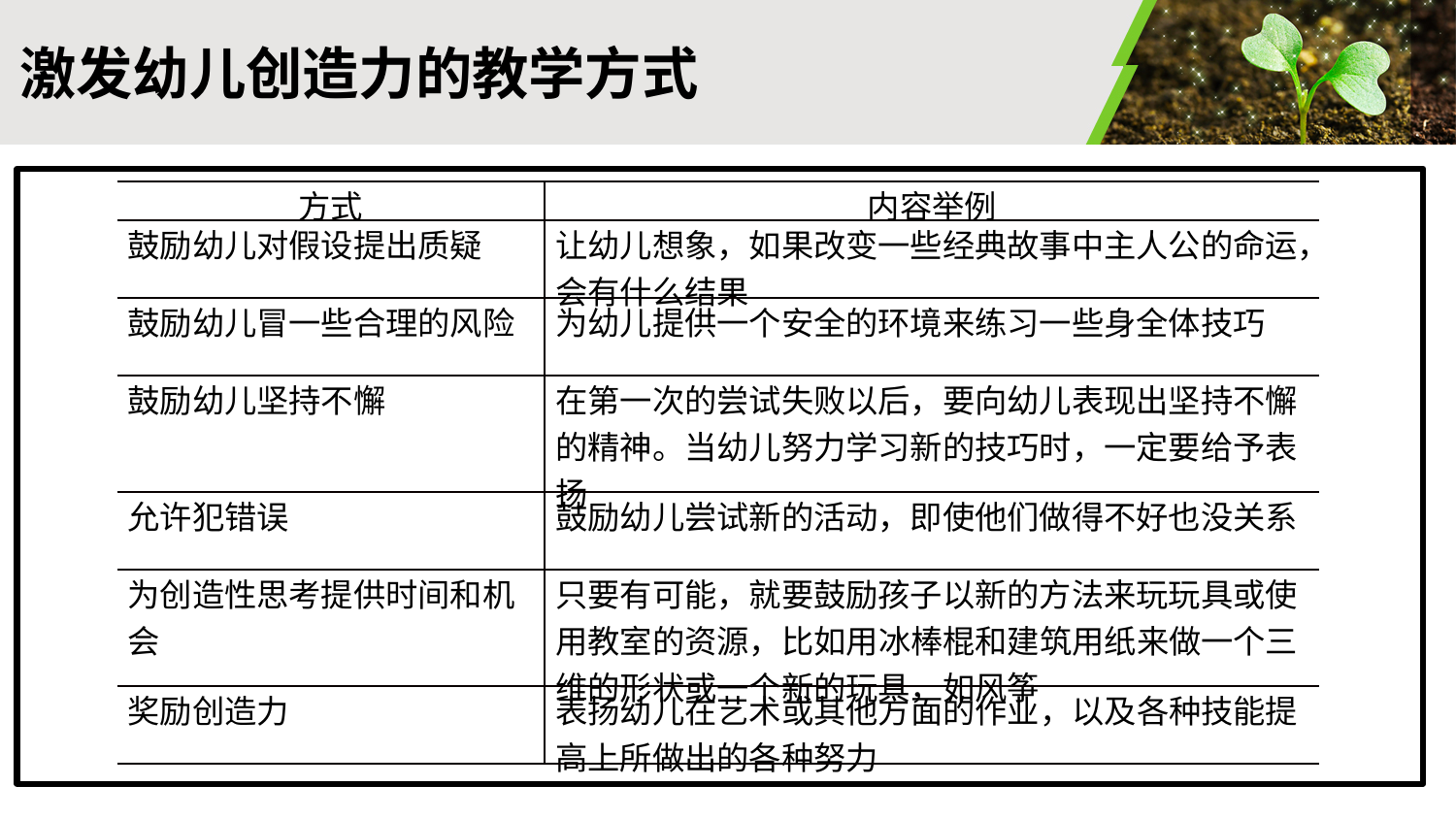

#
激发幼儿创造力的教学方式

| 方式 | 内容举例 |
| --- | --- |
| 鼓励幼儿对假设提出质疑 | 让幼儿想象，如果改变一些经典故事中主人公的命运，会有什么结果 |
| 鼓励幼儿冒一些合理的风险 | 为幼儿提供一个安全的环境来练习一些身全体技巧 |
| 鼓励幼儿坚持不懈 | 在第一次的尝试失败以后，要向幼儿表现出坚持不懈的精神。当幼儿努力学习新的技巧时，一定要给予表扬 |
| 允许犯错误 | 鼓励幼儿尝试新的活动，即使他们做得不好也没关系 |
| 为创造性思考提供时间和机会 | 只要有可能，就要鼓励孩子以新的方法来玩玩具或使用教室的资源，比如用冰棒棍和建筑用纸来做一个三维的形状或一个新的玩具，如风筝 |
| 奖励创造力 | 表扬幼儿在艺术或其他方面的作业，以及各种技能提高上所做出的各种努力 |